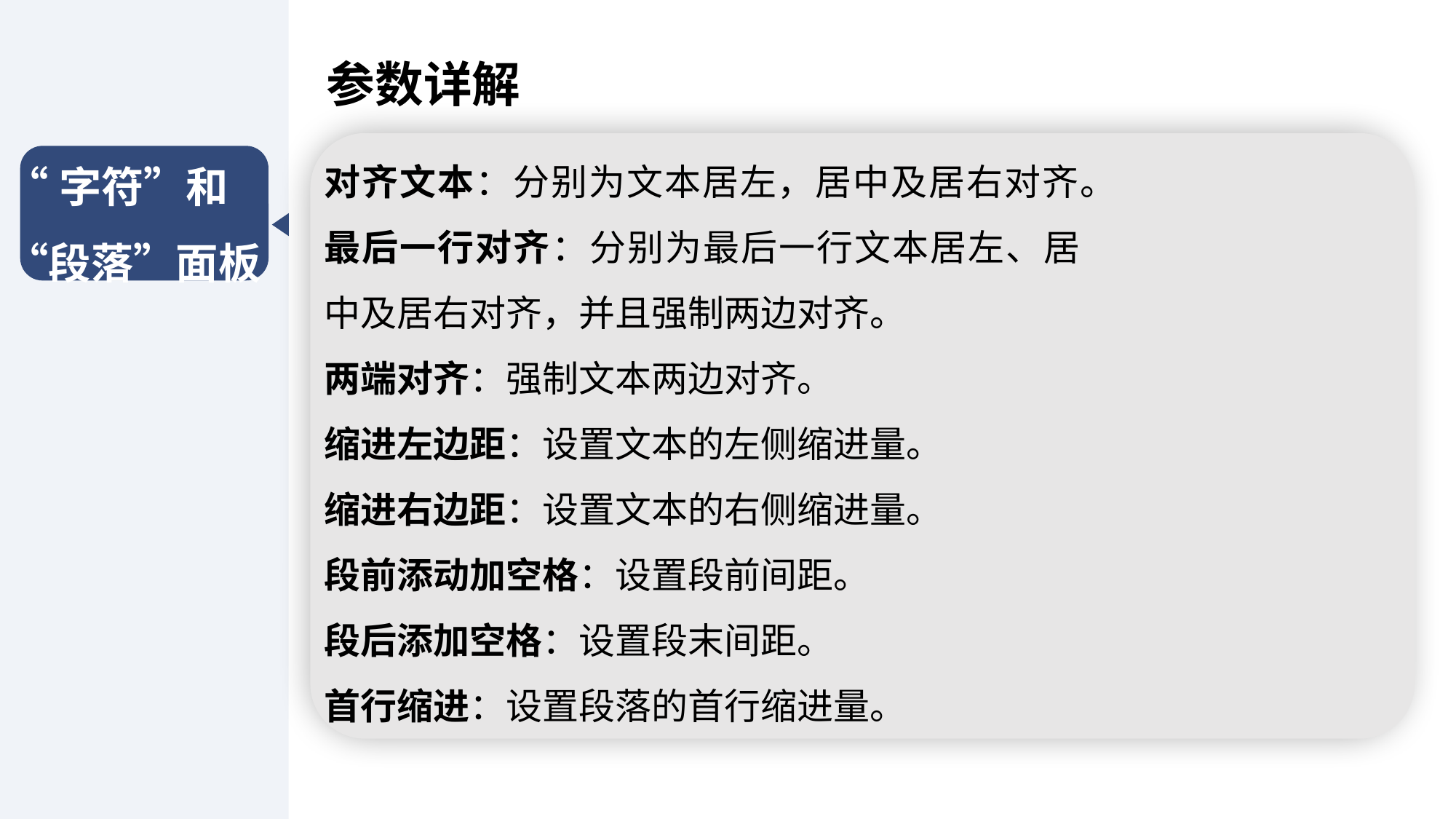

参数详解
“字符”和“段落”面板

对齐文本：分别为文本居左，居中及居右对齐。
最后一行对齐：分别为最后一行文本居左、居中及居右对齐，并且强制两边对齐。
两端对齐：强制文本两边对齐。
缩进左边距：设置文本的左侧缩进量。
缩进右边距：设置文本的右侧缩进量。
段前添动加空格：设置段前间距。
段后添加空格：设置段末间距。
首行缩进：设置段落的首行缩进量。